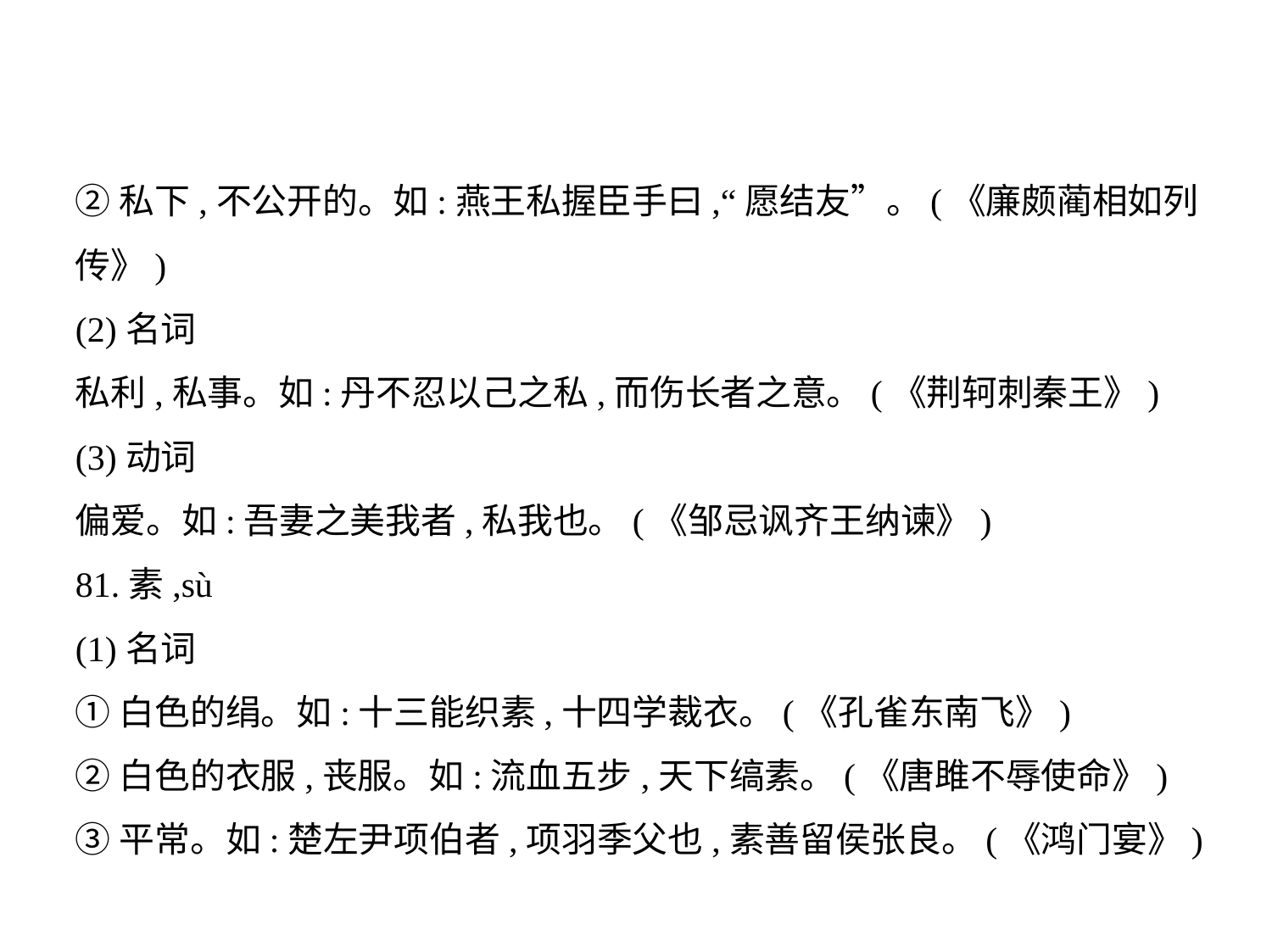

②私下,不公开的。如:燕王私握臣手曰,“愿结友”。(《廉颇蔺相如列
传》)
(2)名词
私利,私事。如:丹不忍以己之私,而伤长者之意。(《荆轲刺秦王》)
(3)动词
偏爱。如:吾妻之美我者,私我也。(《邹忌讽齐王纳谏》)
81.素,sù
(1)名词
①白色的绢。如:十三能织素,十四学裁衣。(《孔雀东南飞》)
②白色的衣服,丧服。如:流血五步,天下缟素。(《唐雎不辱使命》)
③平常。如:楚左尹项伯者,项羽季父也,素善留侯张良。(《鸿门宴》)